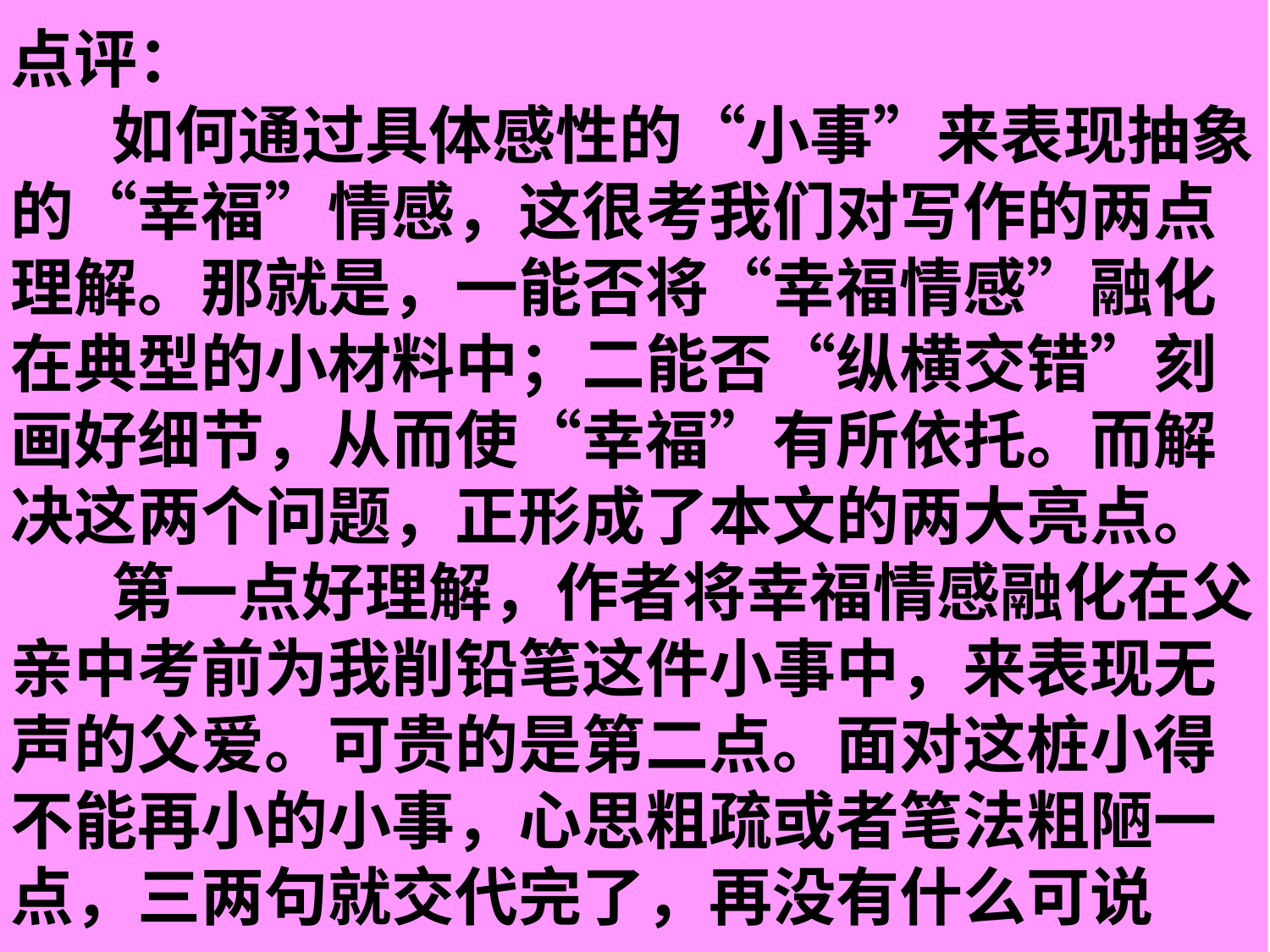

# 点评： 如何通过具体感性的“小事”来表现抽象的“幸福”情感，这很考我们对写作的两点理解。那就是，一能否将“幸福情感”融化在典型的小材料中；二能否“纵横交错”刻画好细节，从而使“幸福”有所依托。而解决这两个问题，正形成了本文的两大亮点。 第一点好理解，作者将幸福情感融化在父亲中考前为我削铅笔这件小事中，来表现无声的父爱。可贵的是第二点。面对这桩小得不能再小的小事，心思粗疏或者笔法粗陋一点，三两句就交代完了，再没有什么可说